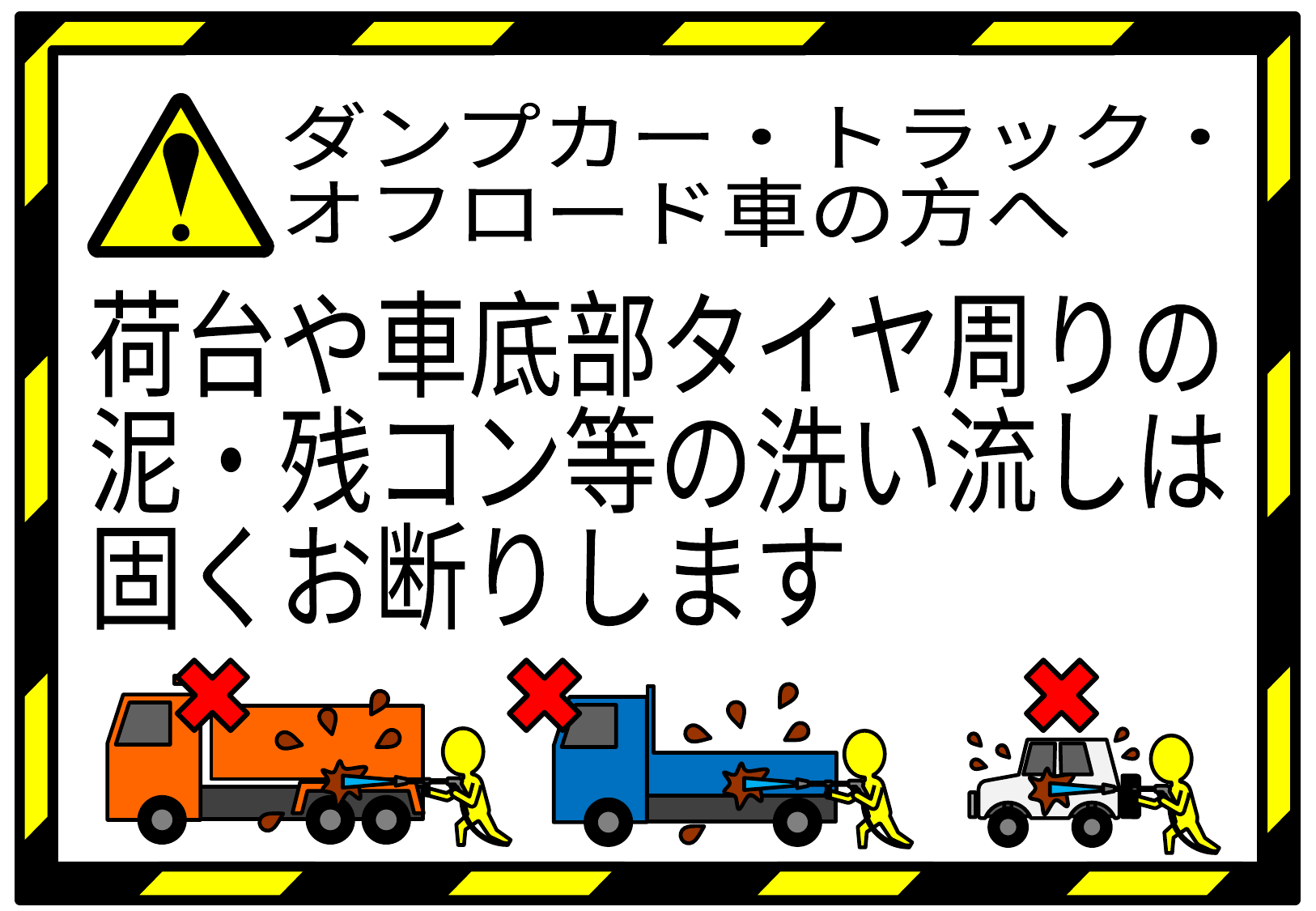

ダンプカー・トラック・
オフロード車の方へ
荷台や車底部タイヤ周りの
泥・残コン等の洗い流しは
固くお断りします